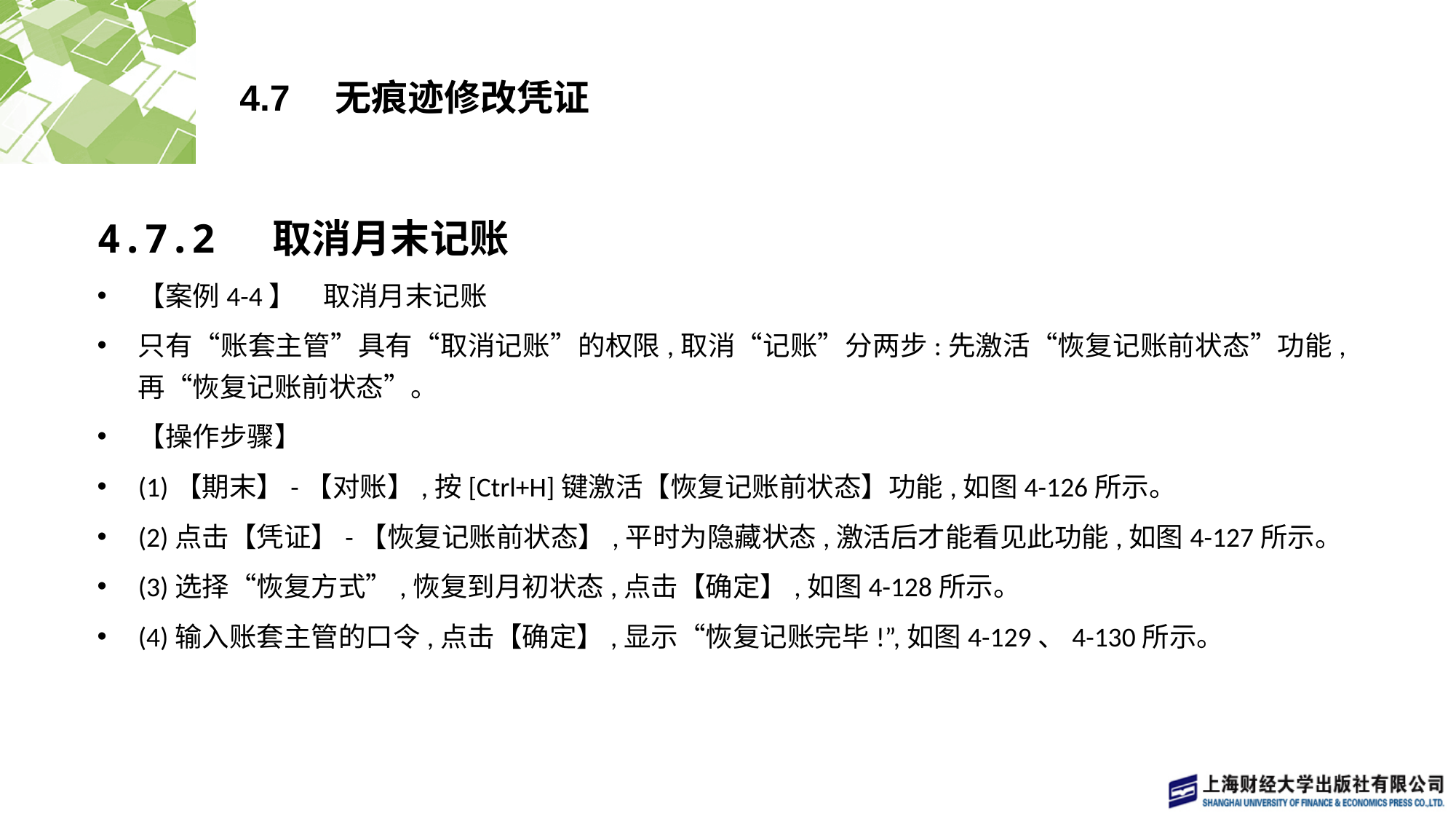

# 4.7　无痕迹修改凭证
4.7.2  取消月末记账
【案例4-4】　取消月末记账
只有“账套主管”具有“取消记账”的权限,取消“记账”分两步:先激活“恢复记账前状态”功能,再“恢复记账前状态”。
【操作步骤】
(1)【期末】-【对账】,按[Ctrl+H]键激活【恢复记账前状态】功能,如图4-126所示。
(2)点击【凭证】-【恢复记账前状态】,平时为隐藏状态,激活后才能看见此功能,如图4-127所示。
(3)选择“恢复方式”,恢复到月初状态,点击【确定】,如图4-128所示。
(4)输入账套主管的口令,点击【确定】,显示“恢复记账完毕!”,如图4-129、4-130所示。